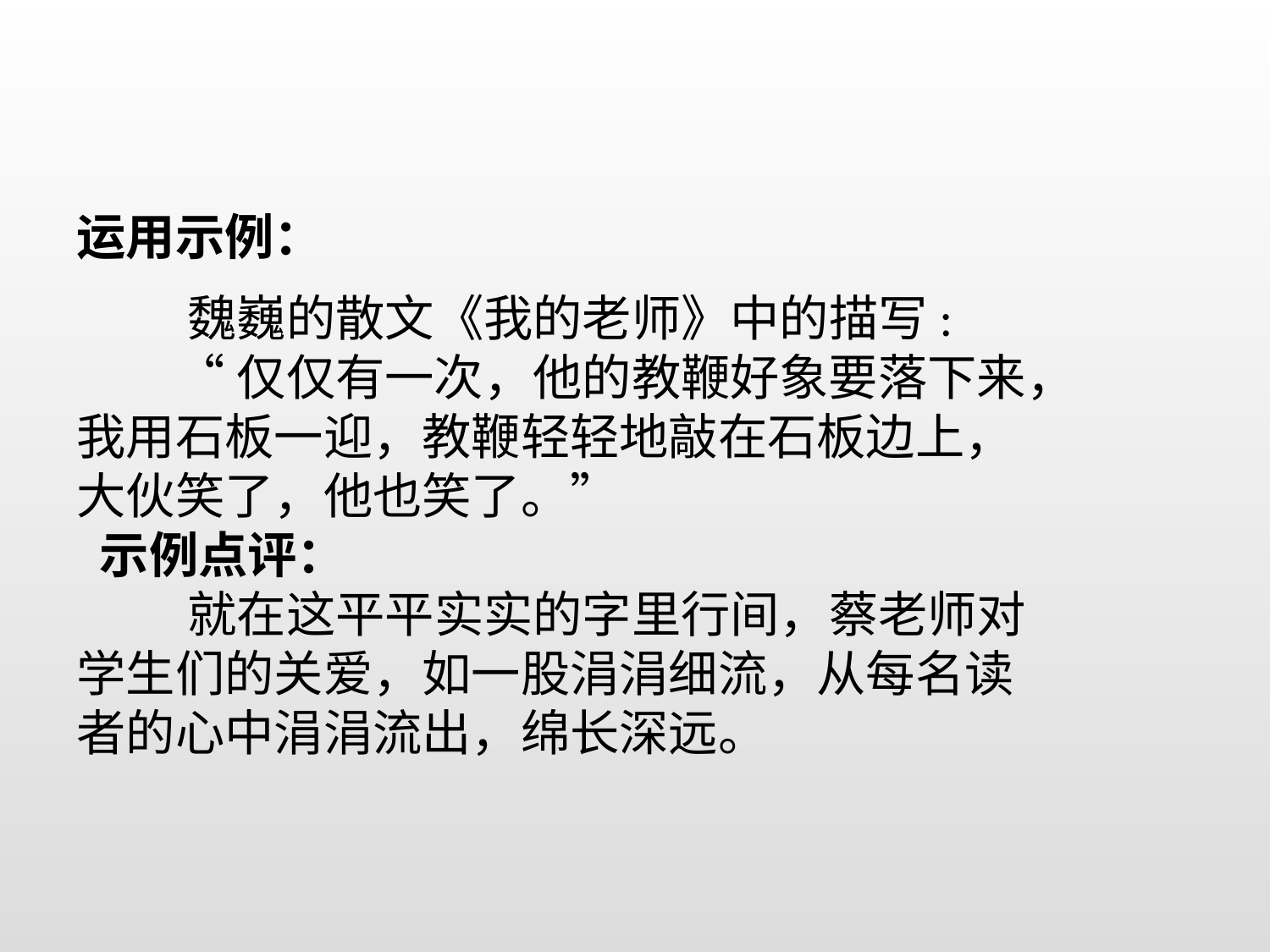

运用示例：

         魏巍的散文《我的老师》中的描写:
         “仅仅有一次，他的教鞭好象要落下来，我用石板一迎，教鞭轻轻地敲在石板边上，大伙笑了，他也笑了。”
 示例点评：
         就在这平平实实的字里行间，蔡老师对学生们的关爱，如一股涓涓细流，从每名读者的心中涓涓流出，绵长深远。